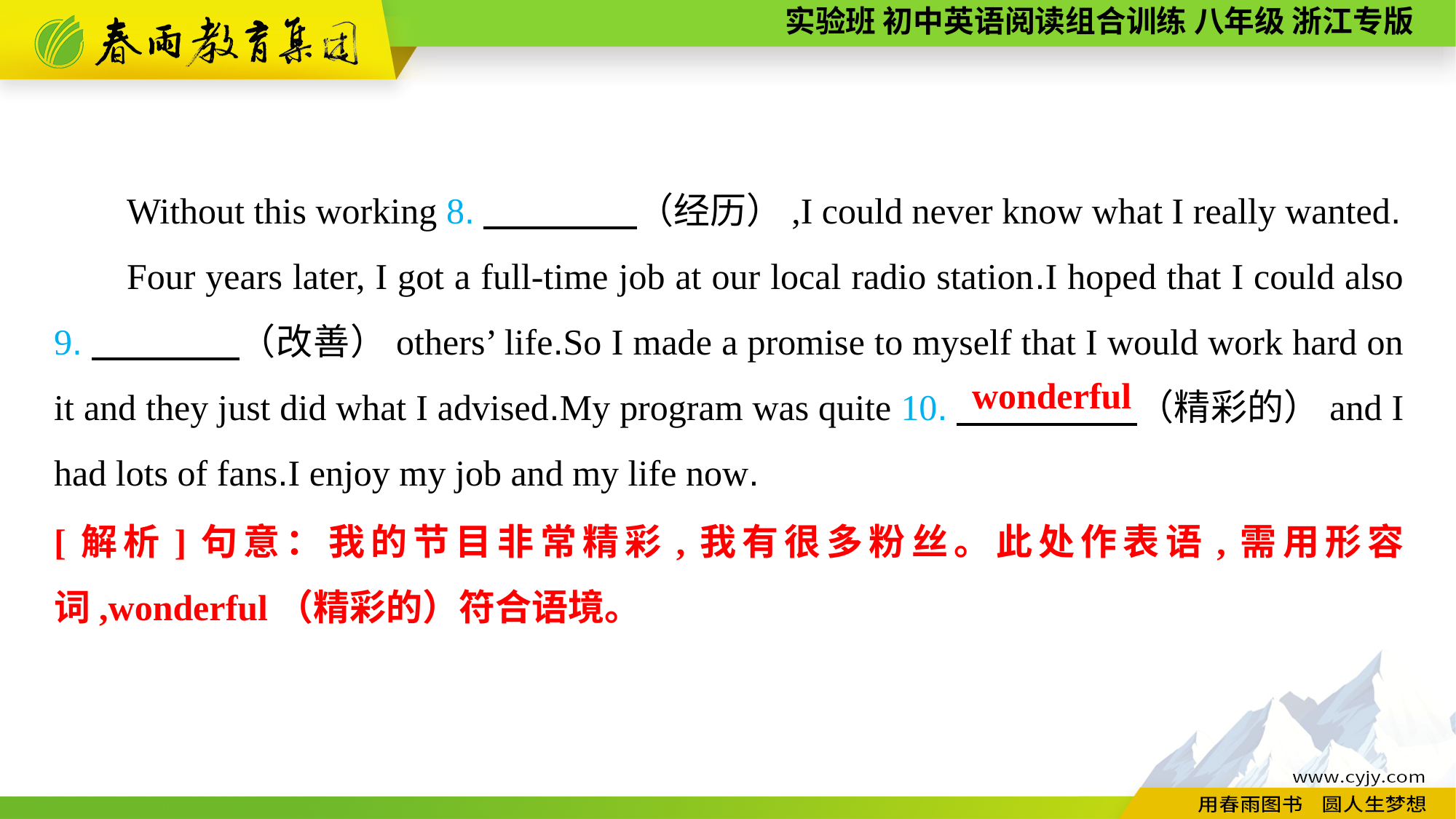

Without this working 8.　　 　　（经历）,I could never know what I really wanted.
Four years later, I got a full-time job at our local radio station.I hoped that I could also 9.　　　　（改善）others’ life.So I made a promise to myself that I would work hard on it and they just did what I advised.My program was quite 10.　　    　　（精彩的）and I had lots of fans.I enjoy my job and my life now.
wonderful
[解析]句意：我的节目非常精彩,我有很多粉丝。此处作表语,需用形容词,wonderful（精彩的）符合语境。